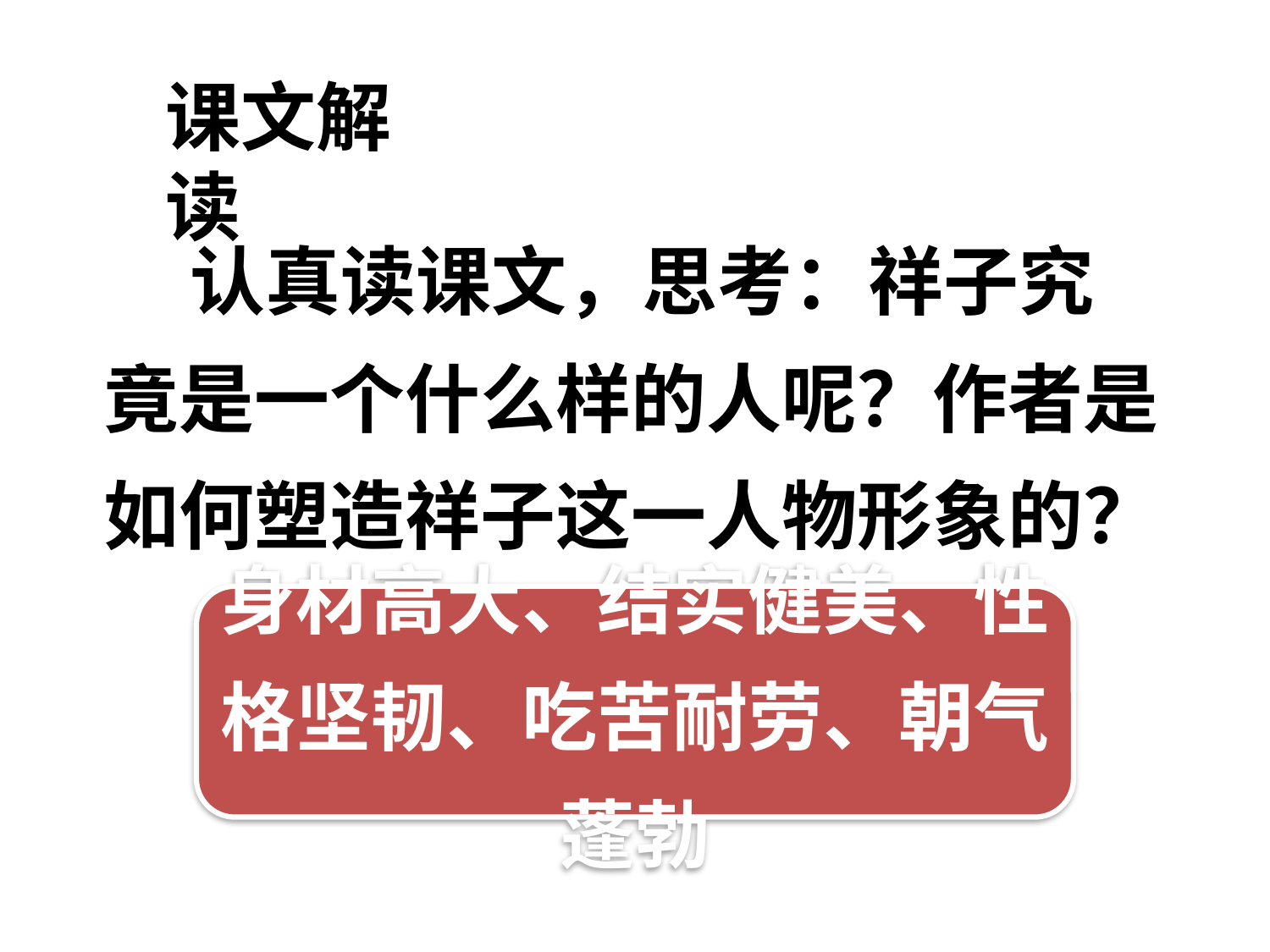

课文解读
    认真读课文，思考：祥子究竟是一个什么样的人呢？作者是如何塑造祥子这一人物形象的？
身材高大、结实健美、性格坚韧、吃苦耐劳、朝气蓬勃